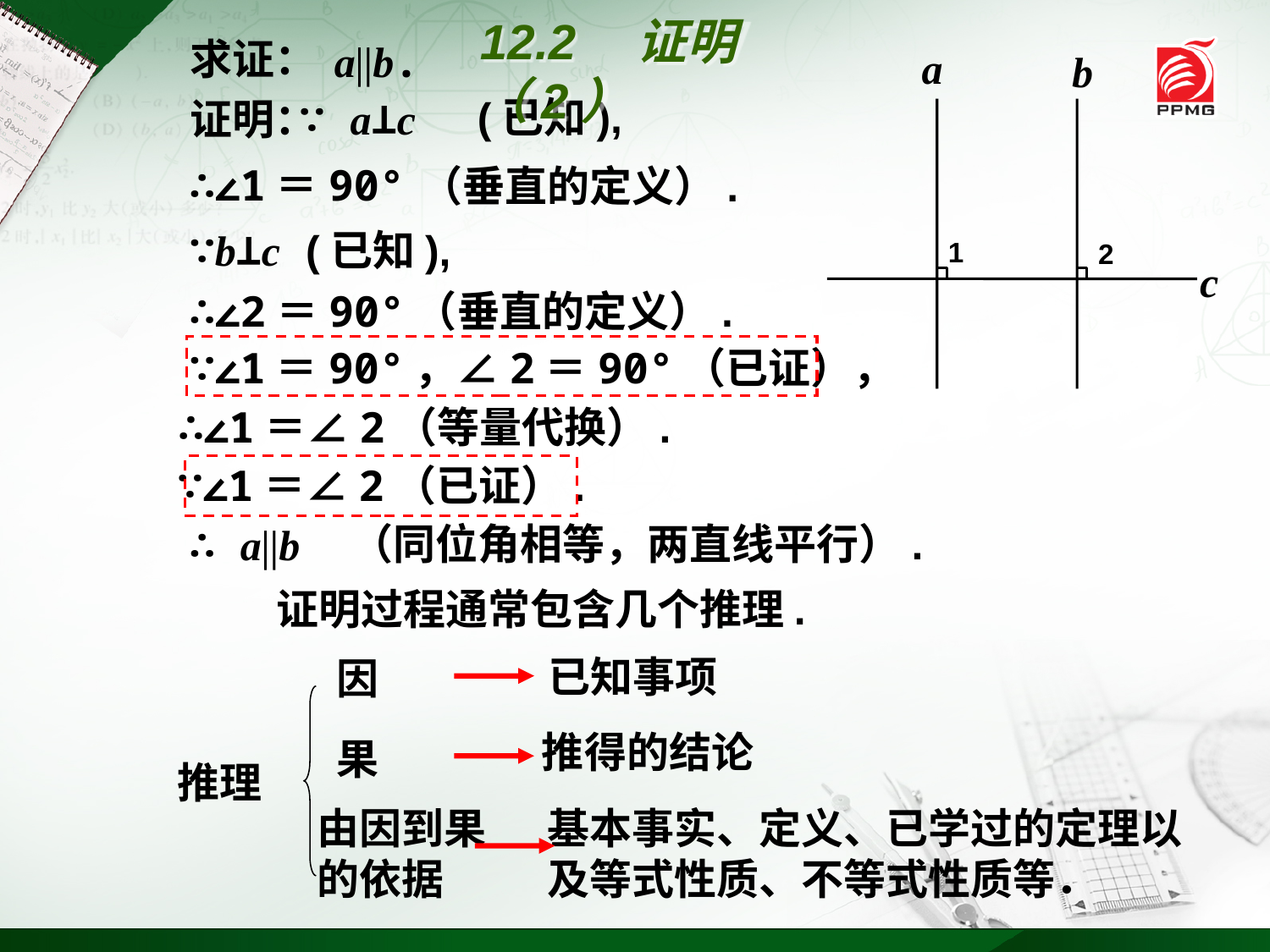

12.2　证明（2）
求证：
a∥b.
a
b

1
2
c

(已知),
证明：
∵ a⊥c
∴∠1＝90°
（垂直的定义）.
∵b⊥c (已知),
∴∠2＝90°（垂直的定义）.
∵∠1＝90°，∠2＝90°（已证），

∴∠1＝∠2（等量代换）.
∵∠1＝∠2（已证）.

（同位角相等，两直线平行）.
∴ a∥b
证明过程通常包含几个推理.
已知事项
因

推理
推得的结论
果

基本事实、定义、已学过的定理以及等式性质、不等式性质等．
由因到果
的依据